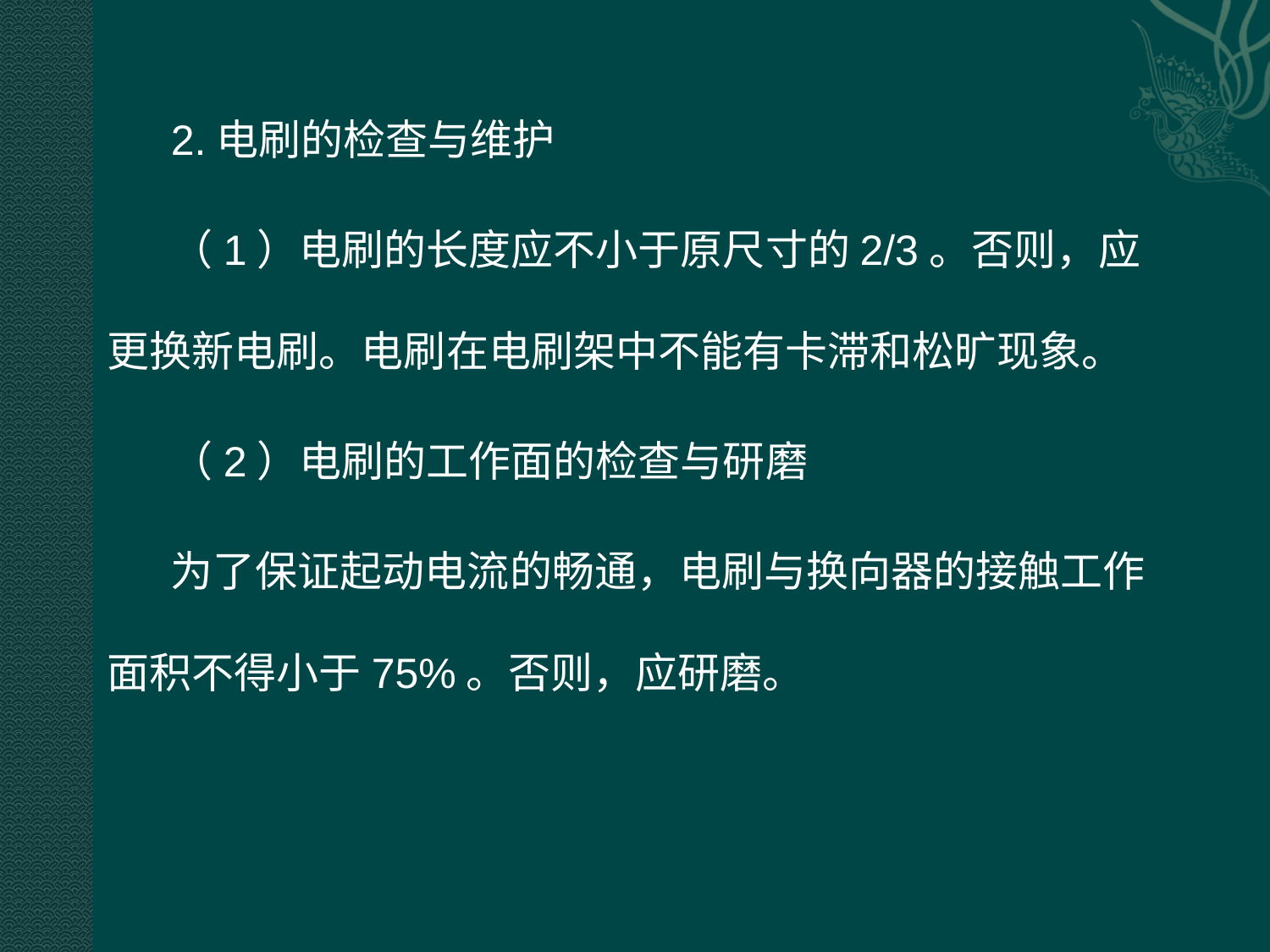

2.电刷的检查与维护
（1）电刷的长度应不小于原尺寸的2/3。否则，应更换新电刷。电刷在电刷架中不能有卡滞和松旷现象。
（2）电刷的工作面的检查与研磨
为了保证起动电流的畅通，电刷与换向器的接触工作面积不得小于75%。否则，应研磨。